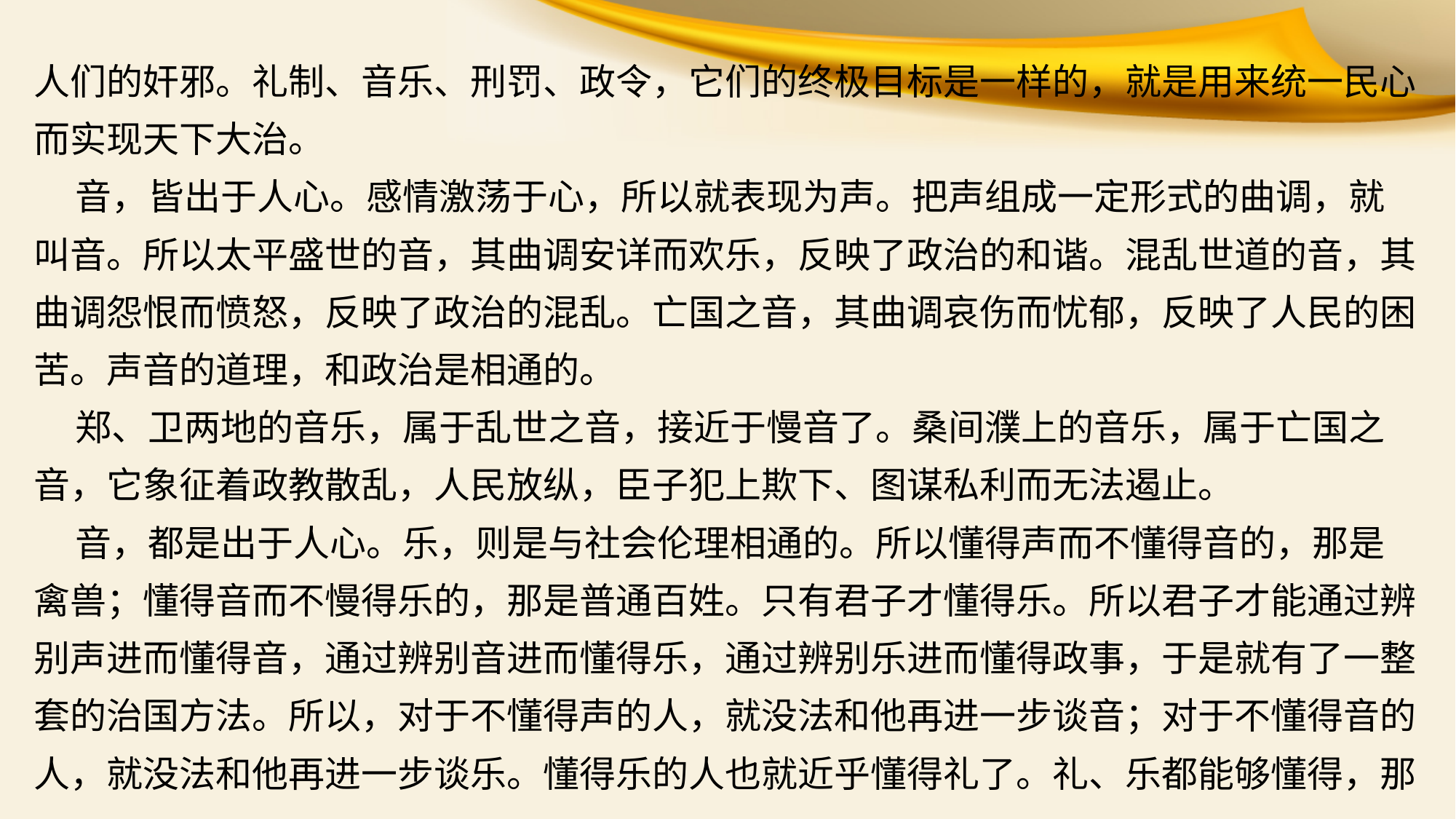

人们的奸邪。礼制、音乐、刑罚、政令，它们的终极目标是一样的，就是用来统一民心而实现天下大治。
    音，皆出于人心。感情激荡于心，所以就表现为声。把声组成一定形式的曲调，就叫音。所以太平盛世的音，其曲调安详而欢乐，反映了政治的和谐。混乱世道的音，其曲调怨恨而愤怒，反映了政治的混乱。亡国之音，其曲调哀伤而忧郁，反映了人民的困苦。声音的道理，和政治是相通的。
    郑、卫两地的音乐，属于乱世之音，接近于慢音了。桑间濮上的音乐，属于亡国之音，它象征着政教散乱，人民放纵，臣子犯上欺下、图谋私利而无法遏止。
    音，都是出于人心。乐，则是与社会伦理相通的。所以懂得声而不懂得音的，那是禽兽；懂得音而不慢得乐的，那是普通百姓。只有君子才懂得乐。所以君子才能通过辨别声进而懂得音，通过辨别音进而懂得乐，通过辨别乐进而懂得政事，于是就有了一整套的治国方法。所以，对于不懂得声的人，就没法和他再进一步谈音；对于不懂得音的人，就没法和他再进一步谈乐。懂得乐的人也就近乎懂得礼了。礼、乐都能够懂得，那